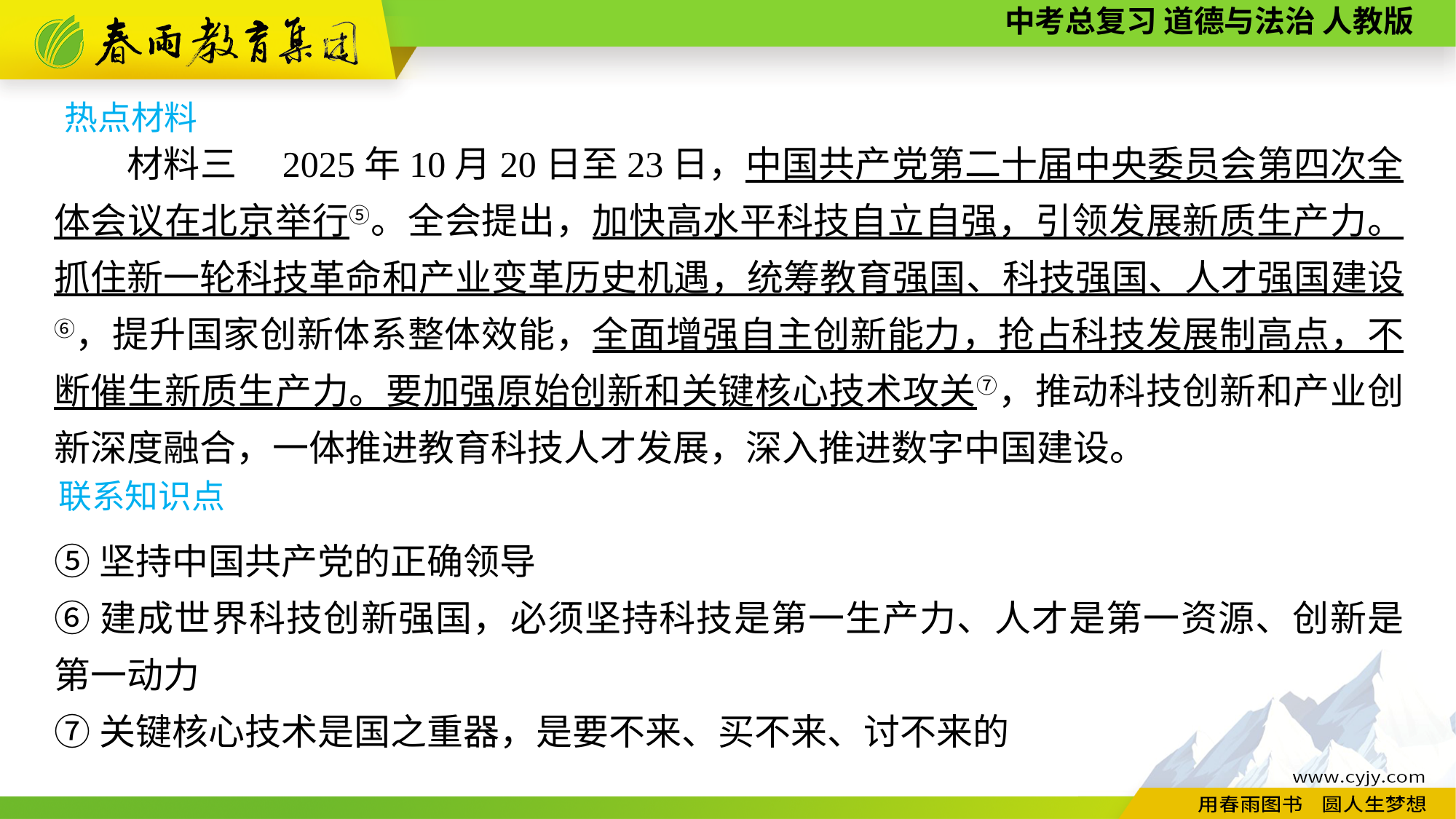

热点材料
　　材料三　2025年10月20日至23日，中国共产党第二十届中央委员会第四次全体会议在北京举行⑤。全会提出，加快高水平科技自立自强，引领发展新质生产力。抓住新一轮科技革命和产业变革历史机遇，统筹教育强国、科技强国、人才强国建设⑥，提升国家创新体系整体效能，全面增强自主创新能力，抢占科技发展制高点，不断催生新质生产力。要加强原始创新和关键核心技术攻关⑦，推动科技创新和产业创新深度融合，一体推进教育科技人才发展，深入推进数字中国建设。

⑤坚持中国共产党的正确领导
⑥建成世界科技创新强国，必须坚持科技是第一生产力、人才是第一资源、创新是第一动力
⑦关键核心技术是国之重器，是要不来、买不来、讨不来的
联系知识点